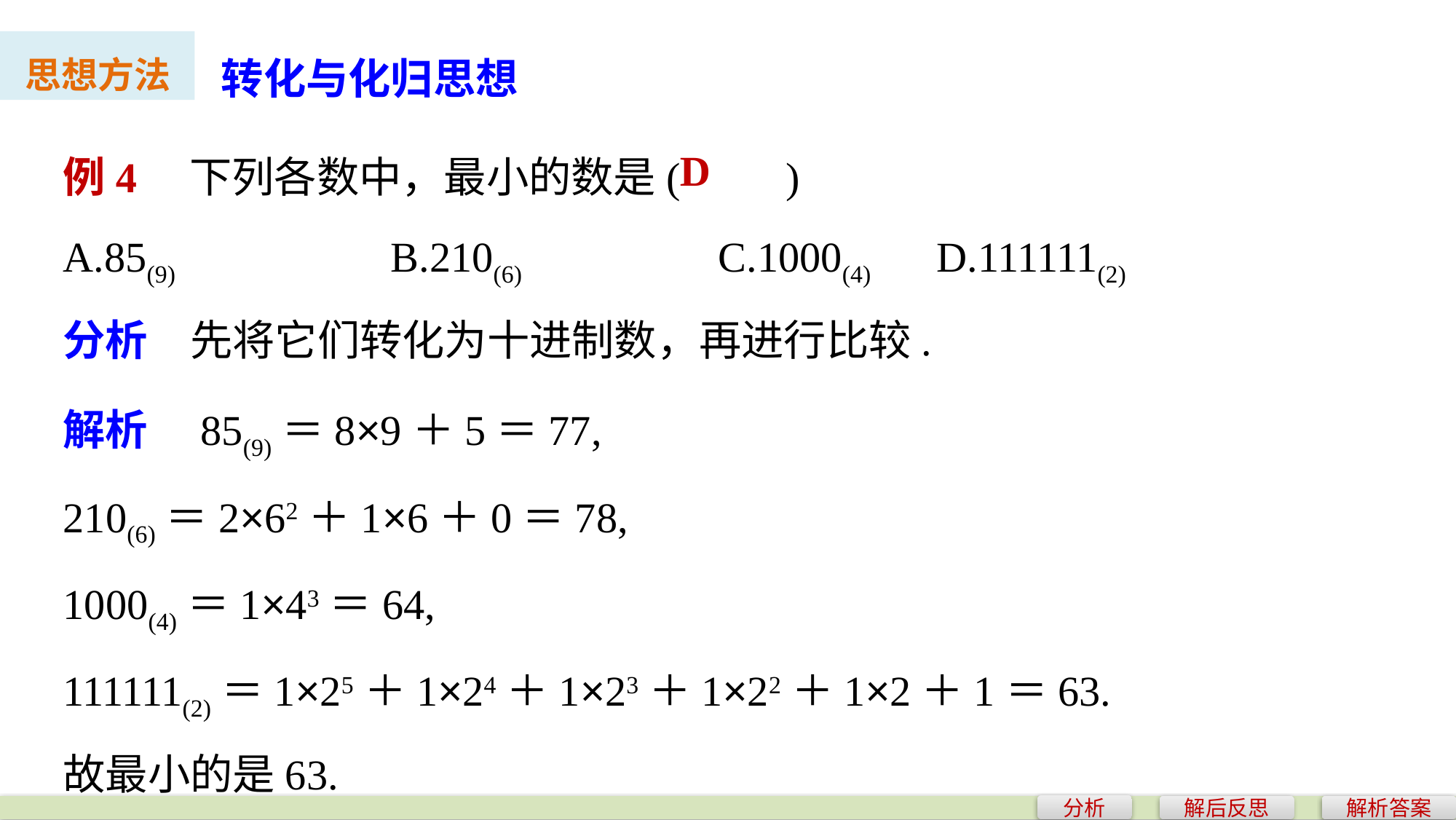

转化与化归思想

思想方法
例4　下列各数中，最小的数是(　　)
A.85(9)  		B.210(6)		C.1000(4)	D.111111(2)
D
分析　先将它们转化为十进制数，再进行比较.
解析　85(9)＝8×9＋5＝77,
210(6)＝2×62＋1×6＋0＝78,
1000(4)＝1×43＝64,
111111(2)＝1×25＋1×24＋1×23＋1×22＋1×2＋1＝63.
故最小的是63.
分析
解后反思
解析答案